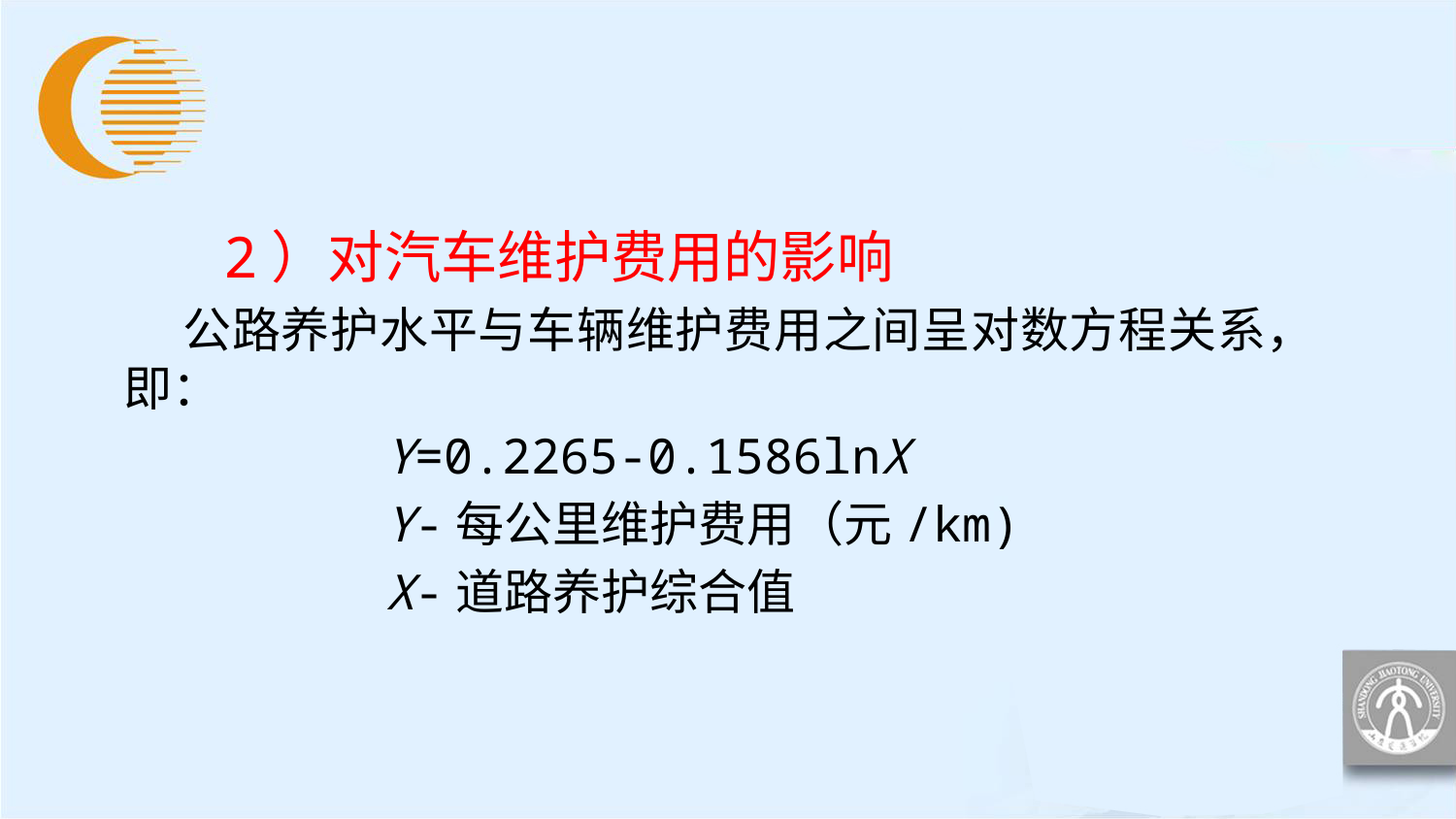

2）对汽车维护费用的影响
    公路养护水平与车辆维护费用之间呈对数方程关系，即：
         Y=0.2265-0.1586lnX
         Y-每公里维护费用（元/km)
         X-道路养护综合值